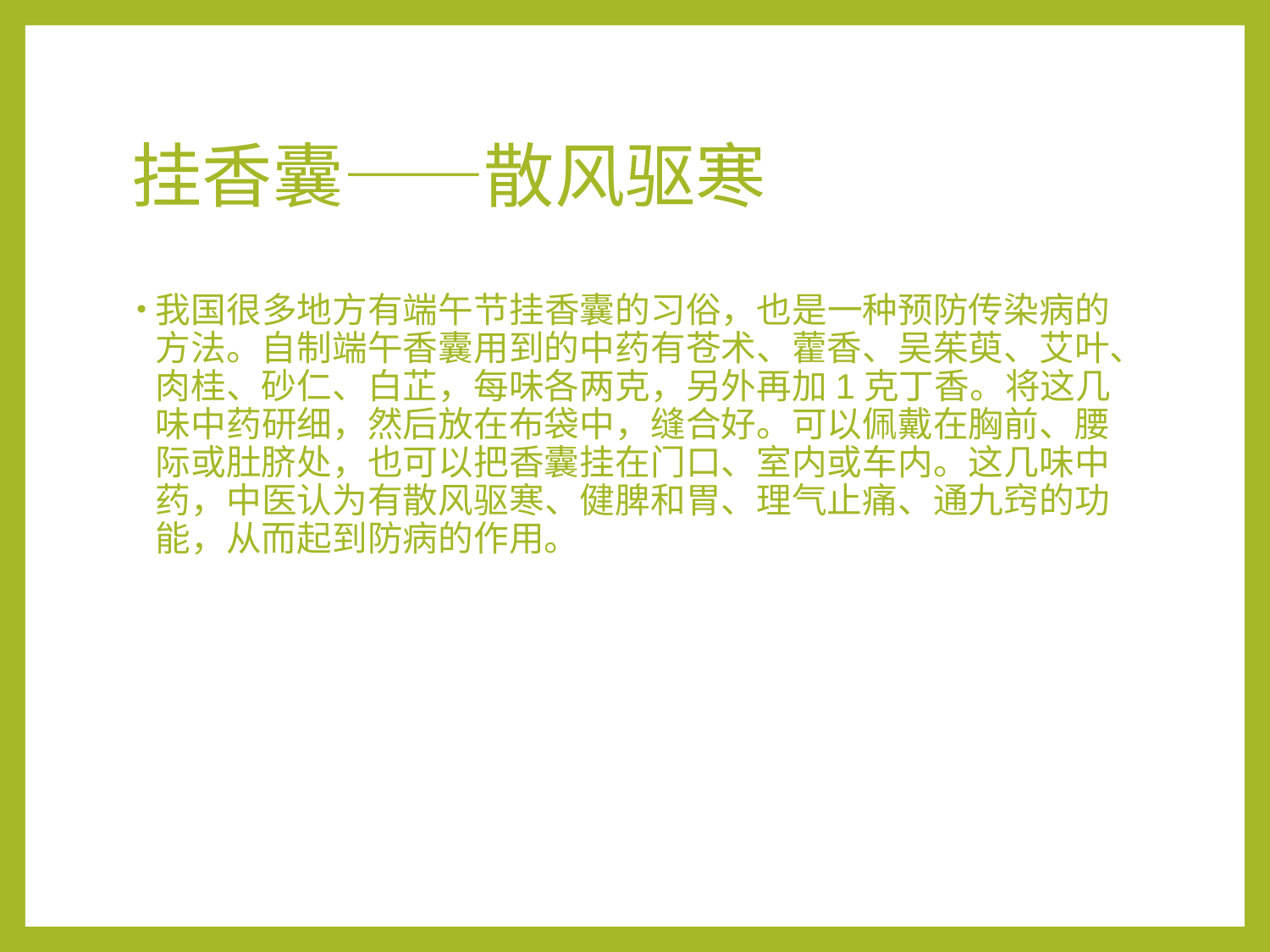

# 挂香囊——散风驱寒
我国很多地方有端午节挂香囊的习俗，也是一种预防传染病的方法。自制端午香囊用到的中药有苍术、藿香、吴茱萸、艾叶、肉桂、砂仁、白芷，每味各两克，另外再加1克丁香。将这几味中药研细，然后放在布袋中，缝合好。可以佩戴在胸前、腰际或肚脐处，也可以把香囊挂在门口、室内或车内。这几味中药，中医认为有散风驱寒、健脾和胃、理气止痛、通九窍的功能，从而起到防病的作用。